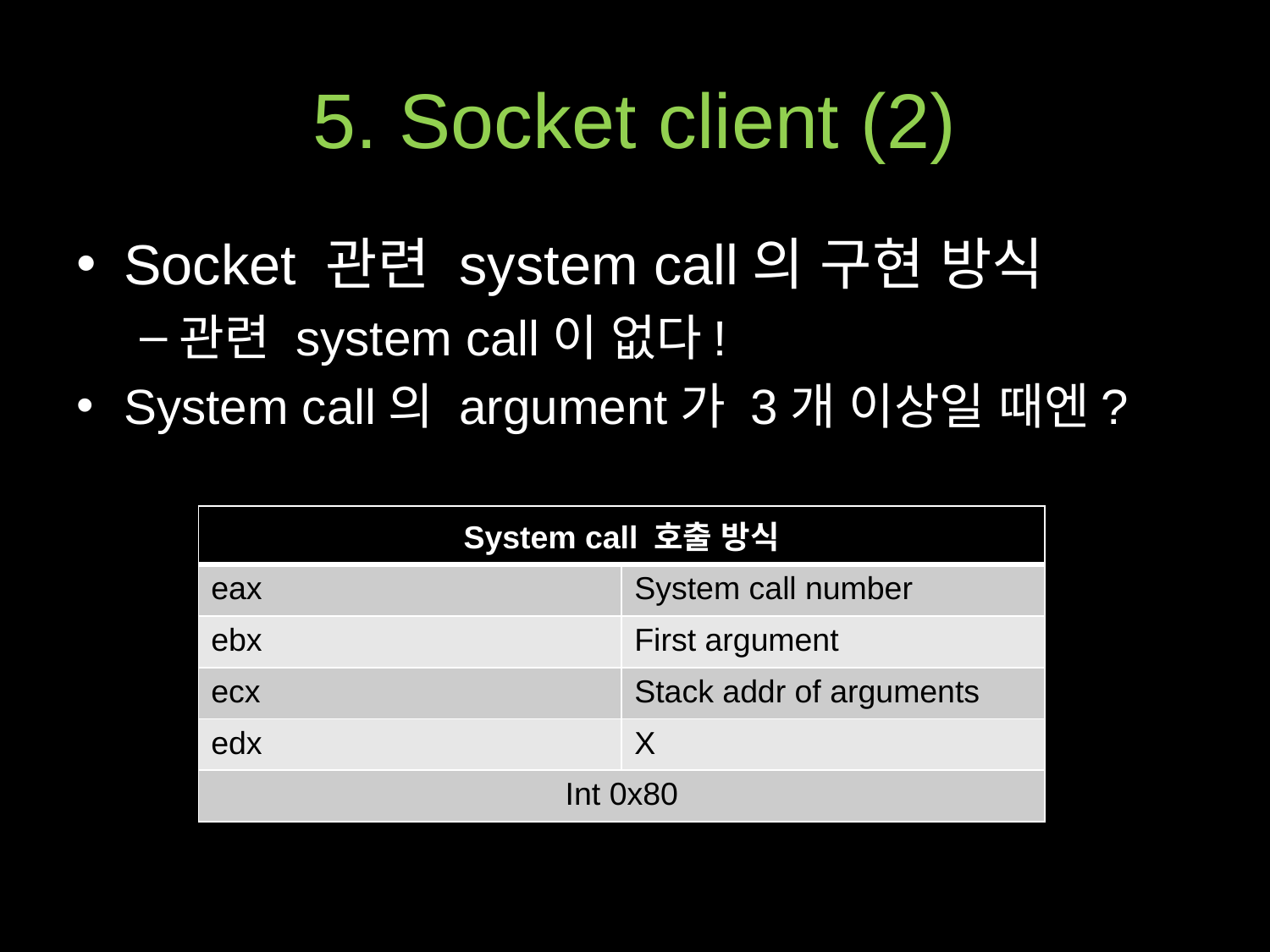

# 5. Socket client (2)
Socket 관련 system call의 구현 방식
관련 system call이 없다!
System call의 argument가 3개 이상일 때엔?
| System call 호출 방식 |  |
| --- | --- |
| eax | System call number |
| ebx | First argument |
| ecx | Stack addr of arguments |
| edx | X |
| Int 0x80 |  |